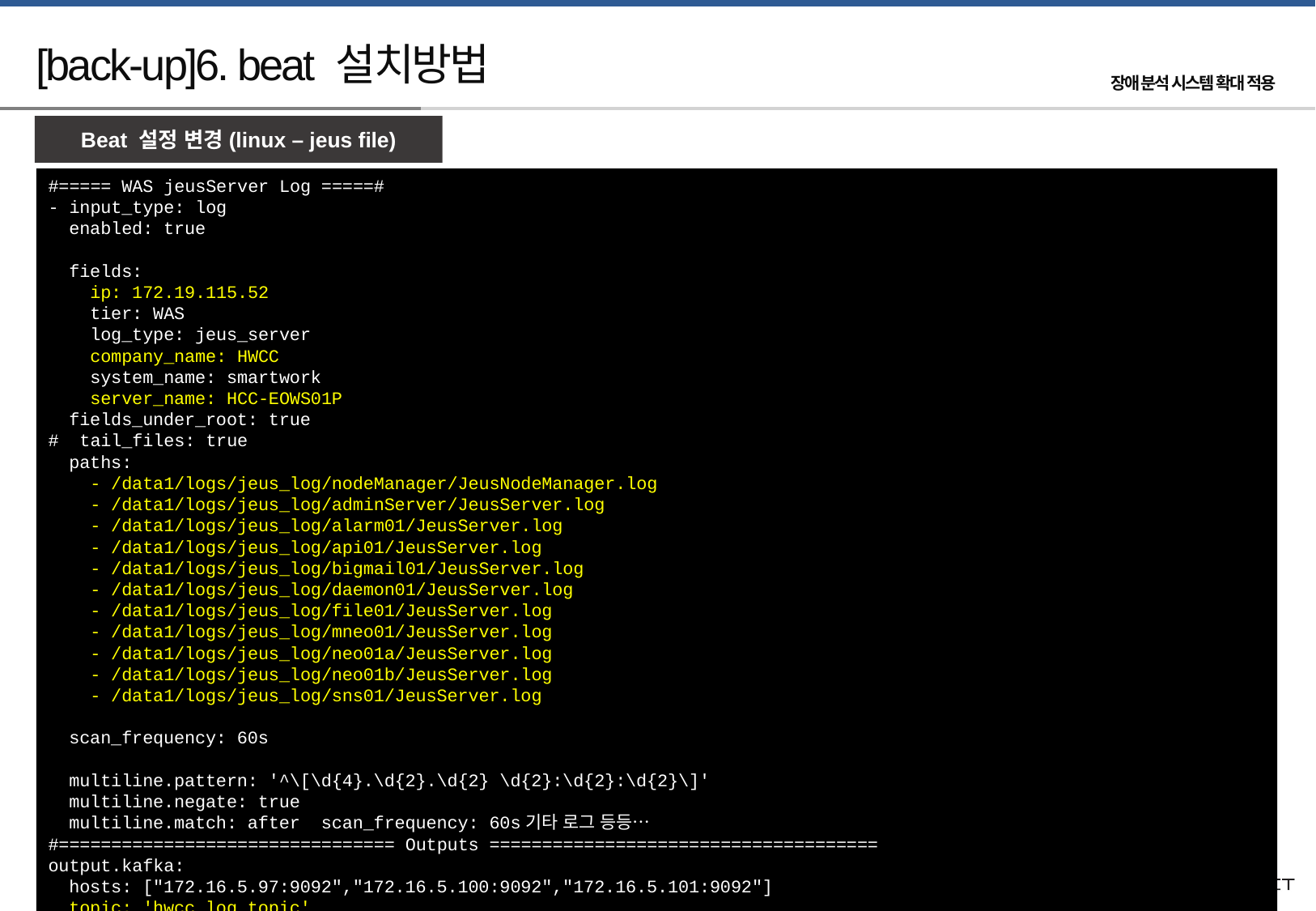

# [back-up]6. beat 설치방법
Beat 설정 변경(linux – jeus file)
#===== WAS jeusServer Log =====#
- input_type: log
  enabled: true

  fields:
    ip: 172.19.115.52
    tier: WAS
    log_type: jeus_server
    company_name: HWCC
    system_name: smartwork
    server_name: HCC-EOWS01P
  fields_under_root: true
#  tail_files: true
  paths:
    - /data1/logs/jeus_log/nodeManager/JeusNodeManager.log
    - /data1/logs/jeus_log/adminServer/JeusServer.log
    - /data1/logs/jeus_log/alarm01/JeusServer.log
    - /data1/logs/jeus_log/api01/JeusServer.log
    - /data1/logs/jeus_log/bigmail01/JeusServer.log
    - /data1/logs/jeus_log/daemon01/JeusServer.log
    - /data1/logs/jeus_log/file01/JeusServer.log
    - /data1/logs/jeus_log/mneo01/JeusServer.log
    - /data1/logs/jeus_log/neo01a/JeusServer.log
    - /data1/logs/jeus_log/neo01b/JeusServer.log
    - /data1/logs/jeus_log/sns01/JeusServer.log

  scan_frequency: 60s

  multiline.pattern: '^\[\d{4}.\d{2}.\d{2} \d{2}:\d{2}:\d{2}\]'
  multiline.negate: true
  multiline.match: after  scan_frequency: 60s기타 로그 등등…
#================================ Outputs =====================================
output.kafka:
  hosts: ["172.16.5.97:9092","172.16.5.100:9092","172.16.5.101:9092"]
  topic: 'hwcc_log_topic'
  workers: 1
  bulk_max_size: 10240
  broker_timeout: 5s
  partition.round_robin:
    reachable_only: false
  required_acks: 1
  compression: gzip
  max_message_bytes: 1000000